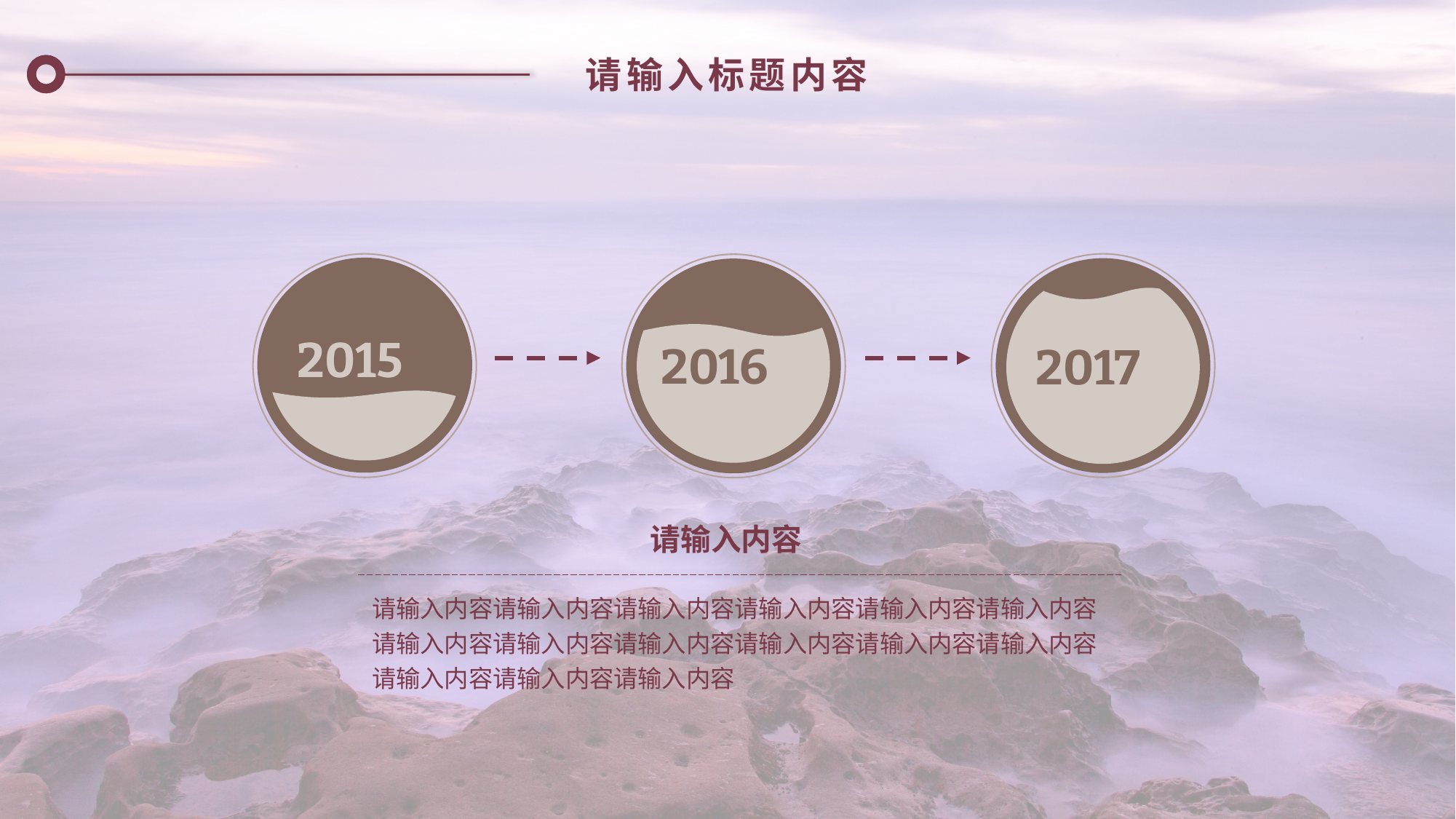

请输入标题内容

2015
2016
2017

请输入内容
请输入内容请输入内容请输入内容请输入内容请输入内容请输入内容请输入内容请输入内容请输入内容请输入内容请输入内容请输入内容请输入内容请输入内容请输入内容